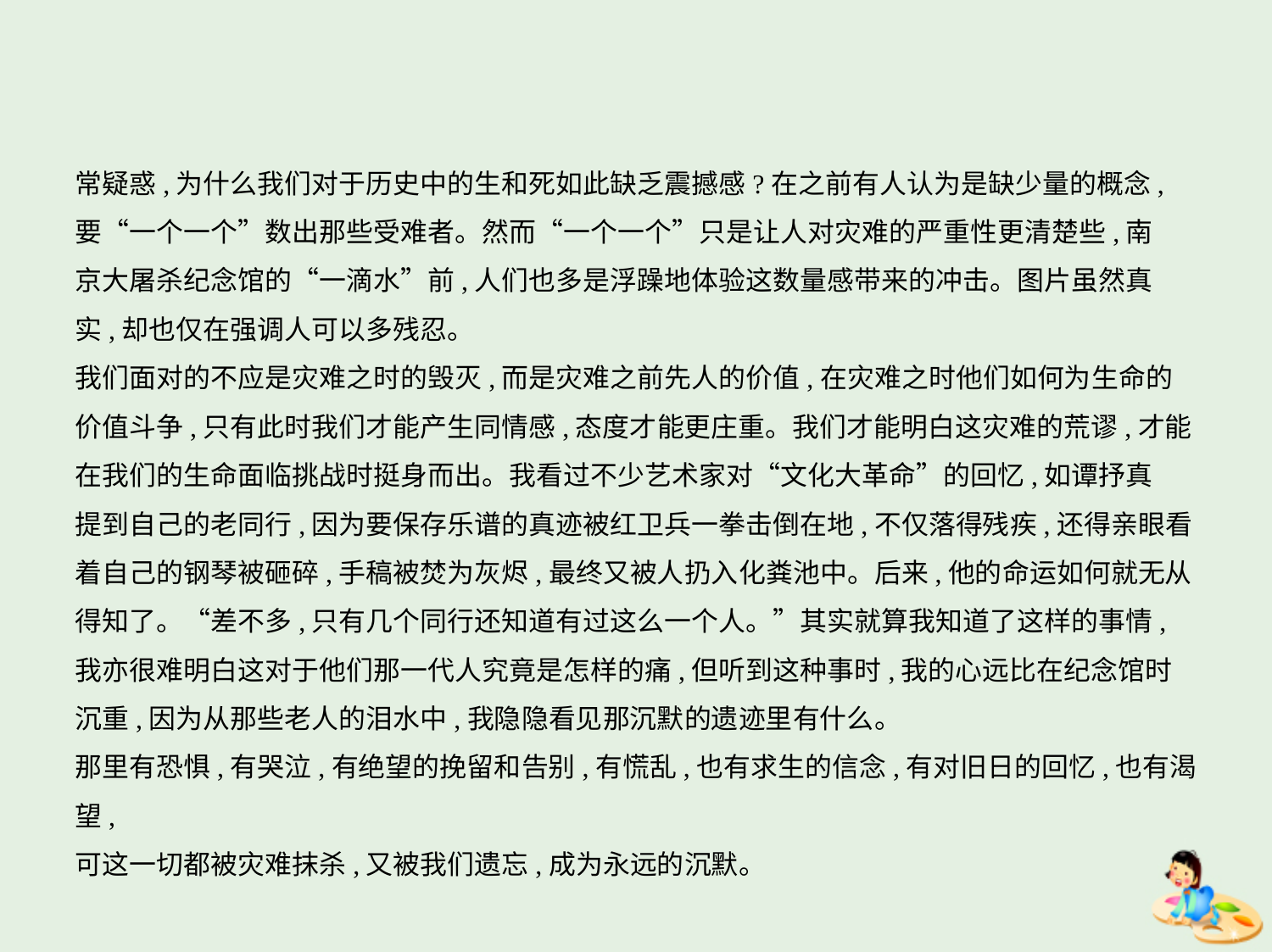

常疑惑,为什么我们对于历史中的生和死如此缺乏震撼感?在之前有人认为是缺少量的概念,
要“一个一个”数出那些受难者。然而“一个一个”只是让人对灾难的严重性更清楚些,南
京大屠杀纪念馆的“一滴水”前,人们也多是浮躁地体验这数量感带来的冲击。图片虽然真
实,却也仅在强调人可以多残忍。
我们面对的不应是灾难之时的毁灭,而是灾难之前先人的价值,在灾难之时他们如何为生命的
价值斗争,只有此时我们才能产生同情感,态度才能更庄重。我们才能明白这灾难的荒谬,才能
在我们的生命面临挑战时挺身而出。我看过不少艺术家对“文化大革命”的回忆,如谭抒真
提到自己的老同行,因为要保存乐谱的真迹被红卫兵一拳击倒在地,不仅落得残疾,还得亲眼看
着自己的钢琴被砸碎,手稿被焚为灰烬,最终又被人扔入化粪池中。后来,他的命运如何就无从
得知了。“差不多,只有几个同行还知道有过这么一个人。”其实就算我知道了这样的事情,
我亦很难明白这对于他们那一代人究竟是怎样的痛,但听到这种事时,我的心远比在纪念馆时
沉重,因为从那些老人的泪水中,我隐隐看见那沉默的遗迹里有什么。
那里有恐惧,有哭泣,有绝望的挽留和告别,有慌乱,也有求生的信念,有对旧日的回忆,也有渴望,
可这一切都被灾难抹杀,又被我们遗忘,成为永远的沉默。